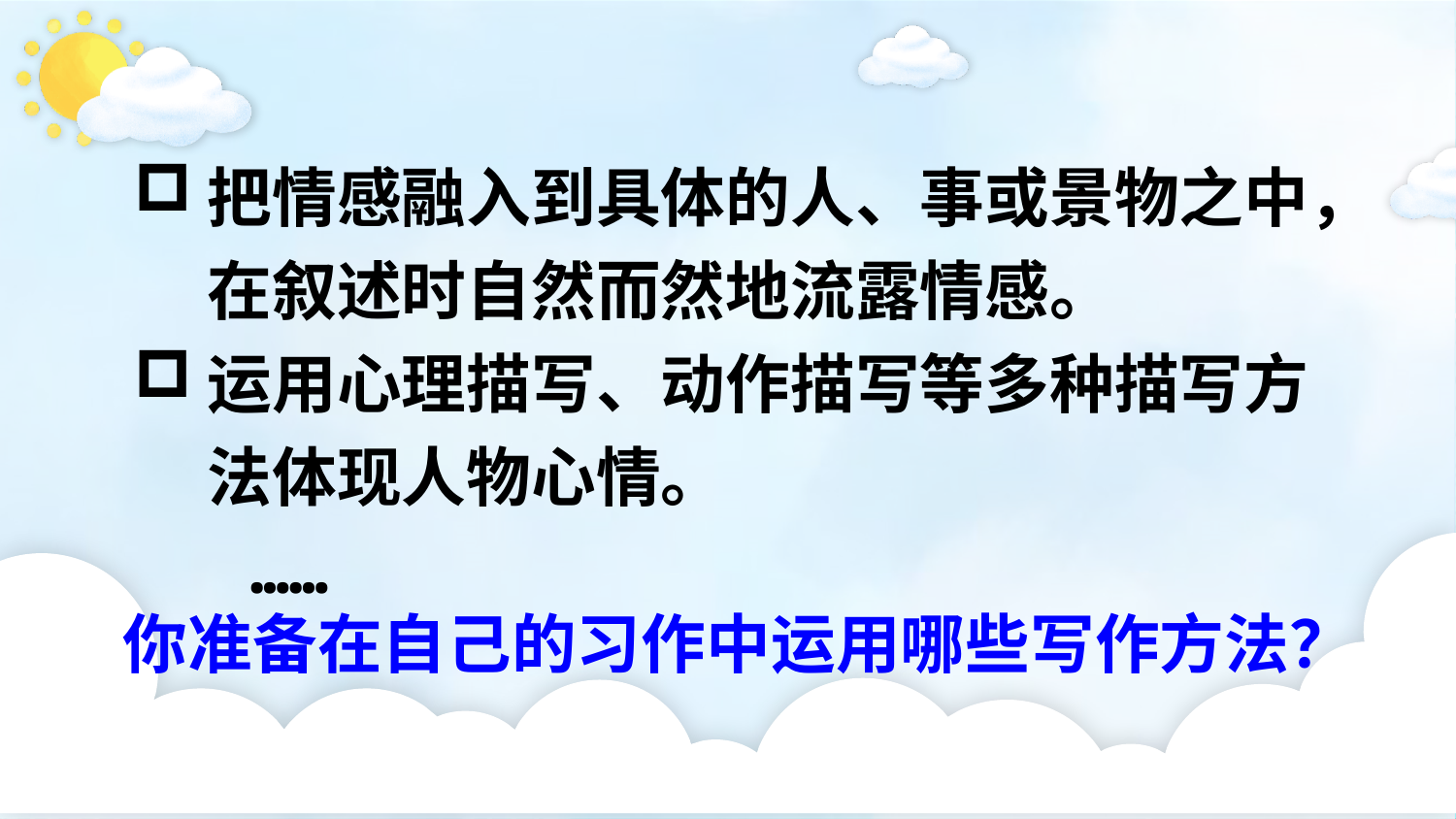

把情感融入到具体的人、事或景物之中，在叙述时自然而然地流露情感。
运用心理描写、动作描写等多种描写方法体现人物心情。
   ……
你准备在自己的习作中运用哪些写作方法？